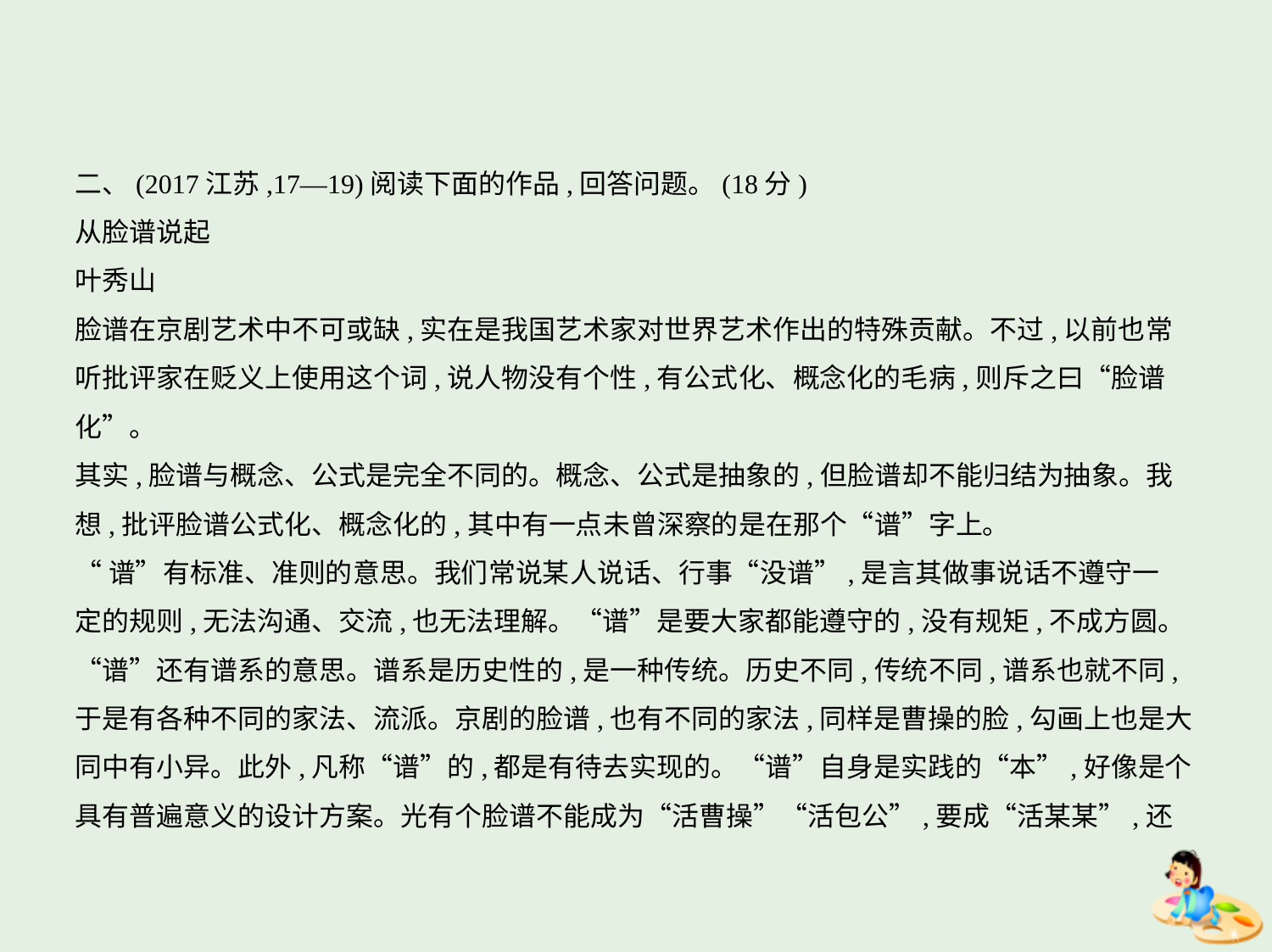

二、(2017江苏,17—19)阅读下面的作品,回答问题。(18分)
从脸谱说起
叶秀山
脸谱在京剧艺术中不可或缺,实在是我国艺术家对世界艺术作出的特殊贡献。不过,以前也常
听批评家在贬义上使用这个词,说人物没有个性,有公式化、概念化的毛病,则斥之曰“脸谱
化”。
其实,脸谱与概念、公式是完全不同的。概念、公式是抽象的,但脸谱却不能归结为抽象。我
想,批评脸谱公式化、概念化的,其中有一点未曾深察的是在那个“谱”字上。
“谱”有标准、准则的意思。我们常说某人说话、行事“没谱”,是言其做事说话不遵守一
定的规则,无法沟通、交流,也无法理解。“谱”是要大家都能遵守的,没有规矩,不成方圆。
“谱”还有谱系的意思。谱系是历史性的,是一种传统。历史不同,传统不同,谱系也就不同,
于是有各种不同的家法、流派。京剧的脸谱,也有不同的家法,同样是曹操的脸,勾画上也是大
同中有小异。此外,凡称“谱”的,都是有待去实现的。“谱”自身是实践的“本”,好像是个
具有普遍意义的设计方案。光有个脸谱不能成为“活曹操”“活包公”,要成“活某某”,还